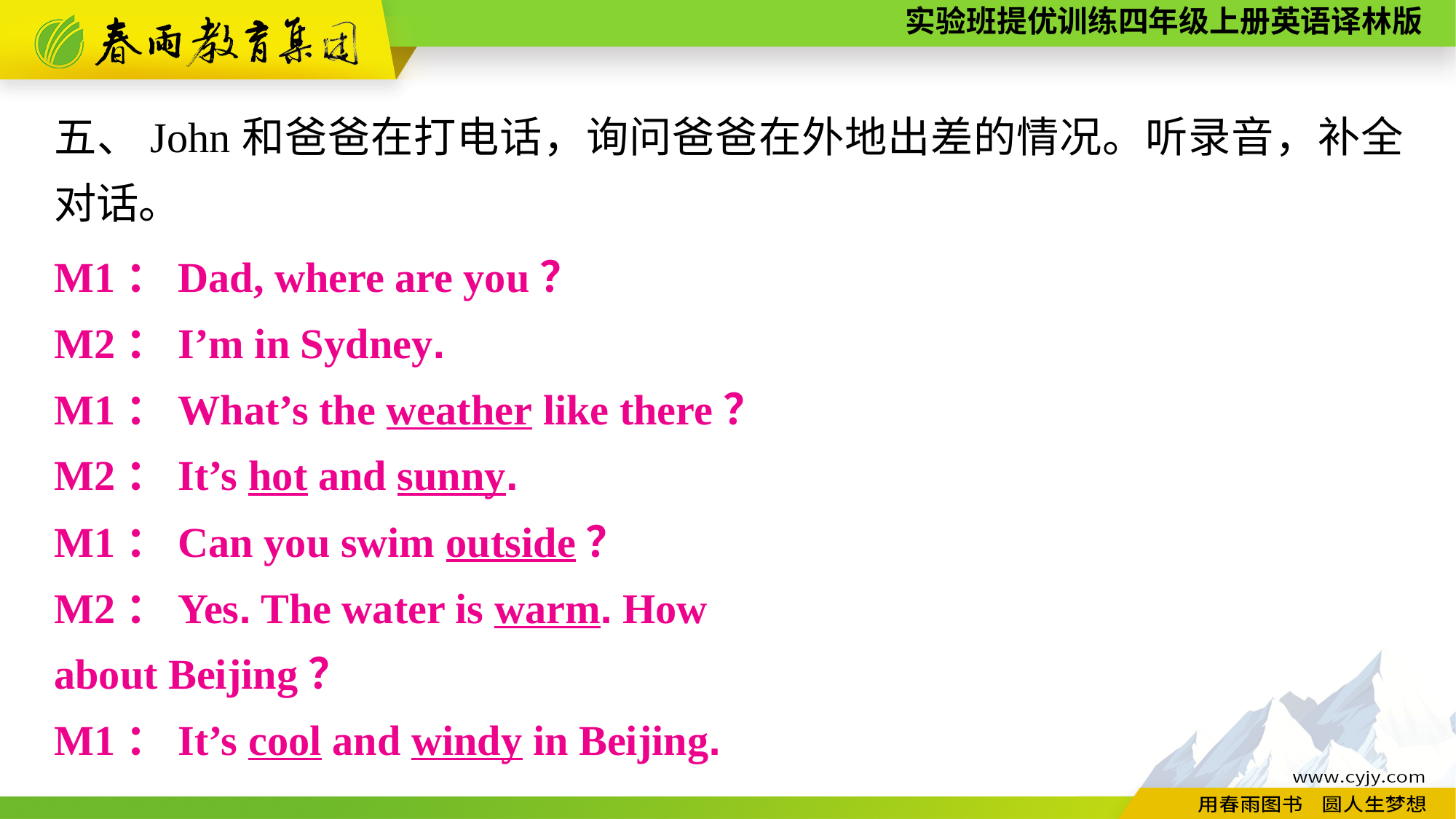

五、John和爸爸在打电话，询问爸爸在外地出差的情况。听录音，补全对话。
M1：Dad, where are you？
M2：I’m in Sydney.
M1：What’s the weather like there？
M2：It’s hot and sunny.
M1：Can you swim outside？
M2：Yes. The water is warm. How
about Beijing？
M1：It’s cool and windy in Beijing.